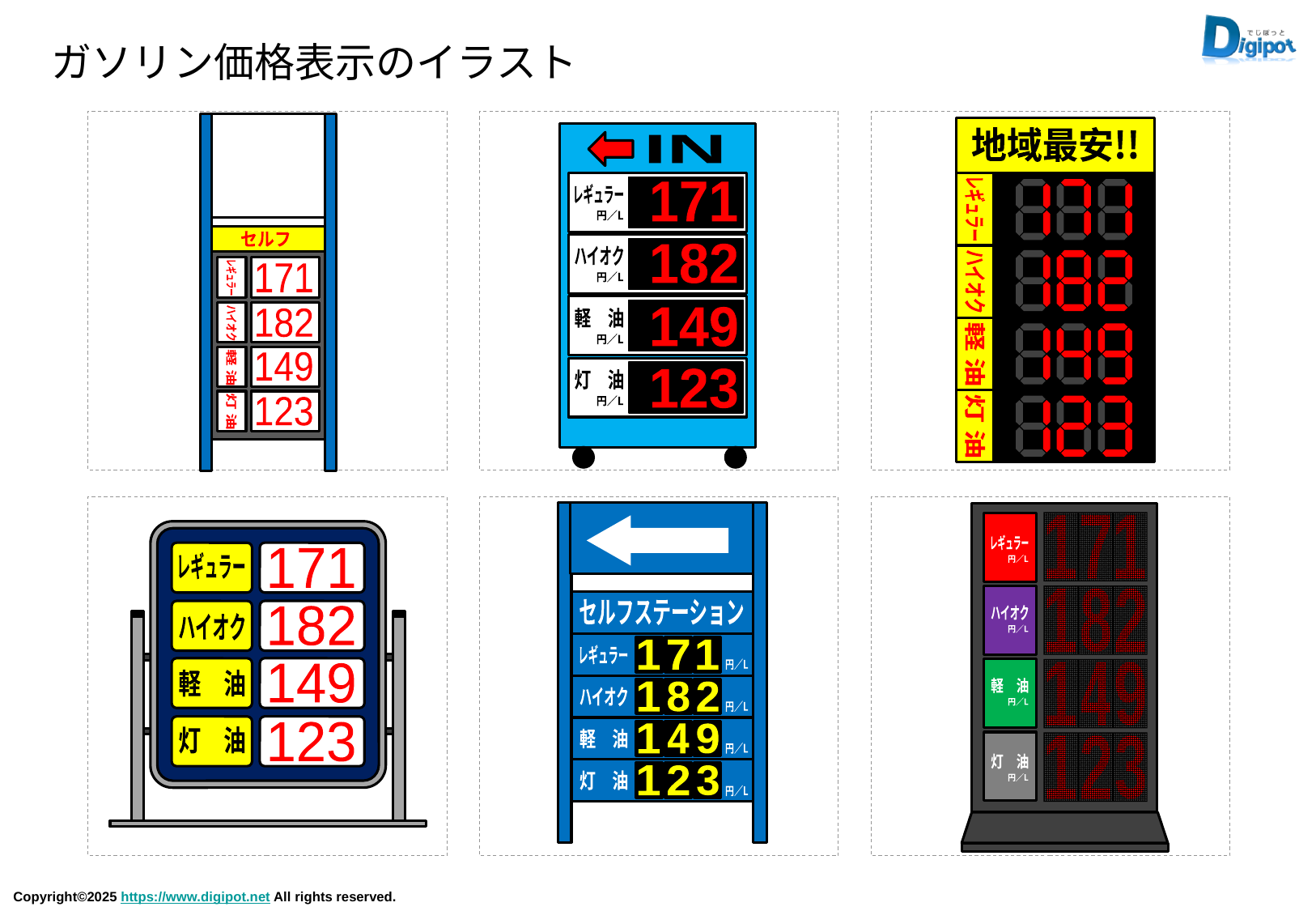

ガソリン価格表示のイラスト

セルフ

171
レギュラー
182
ハイオク
149
軽 油
123
灯 油

地域最安!!

レギュラー

ハイオク

軽 油

灯 油

IN

171
レギュラー
円／L

182
ハイオク
円／L

149
軽　油
円／L

123
灯　油
円／L

1
7
1
レギュラー
円／L

1
8
2
ハイオク
円／L

1
4
9
軽　油
円／L

1
2
3
灯　油
円／L
セルフステーション

1
7
1

レギュラー
円／L

1
8
2

ハイオク
円／L

1
4
9

軽　油
円／L

1
2
3
灯　油
円／L

171
レギュラー

182
ハイオク

149
軽　油

123
灯　油